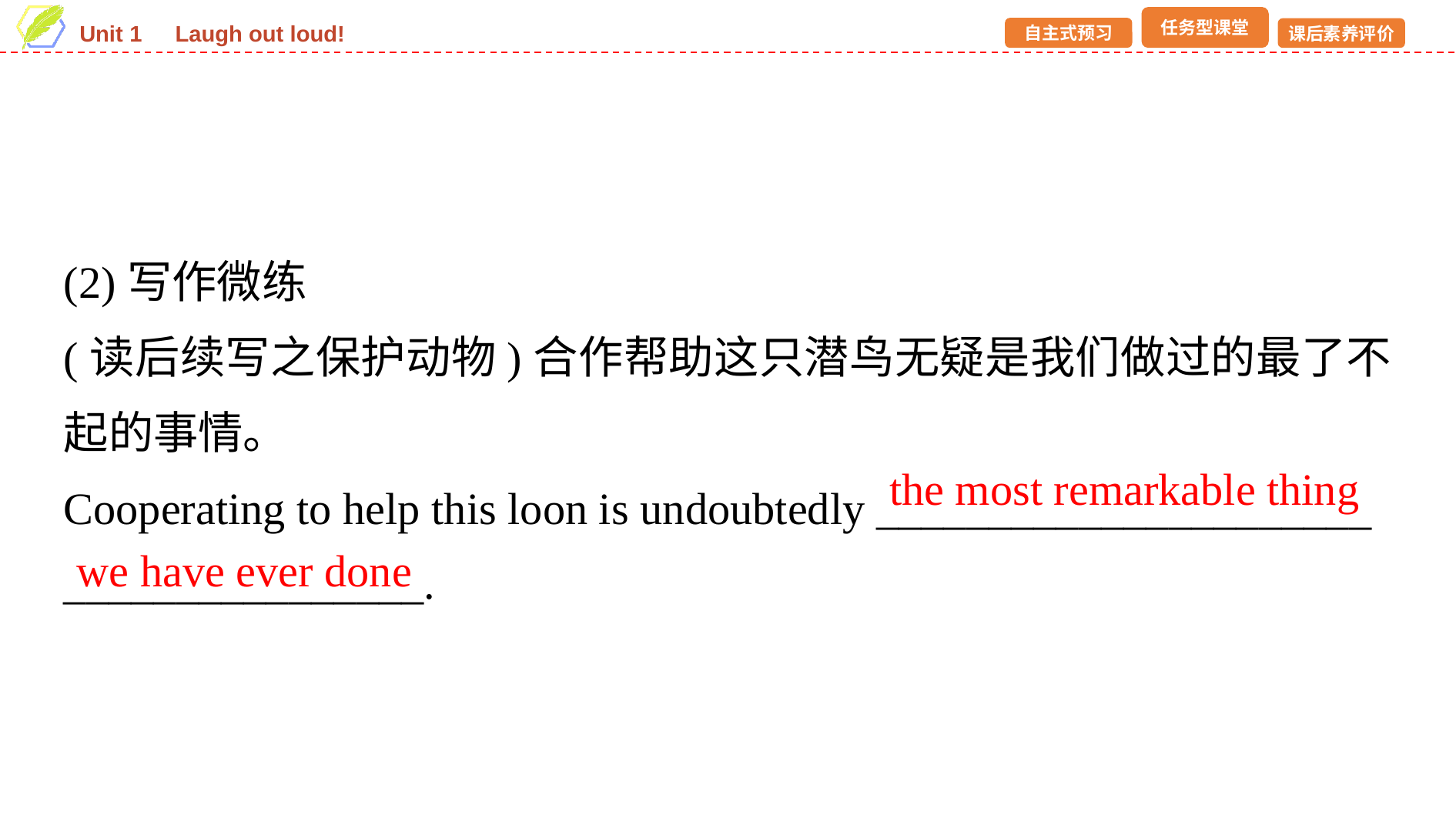

(2)写作微练
(读后续写之保护动物)合作帮助这只潜鸟无疑是我们做过的最了不起的事情。
Cooperating to help this loon is undoubtedly ______________________
________________.
the most remarkable thing
we have ever done